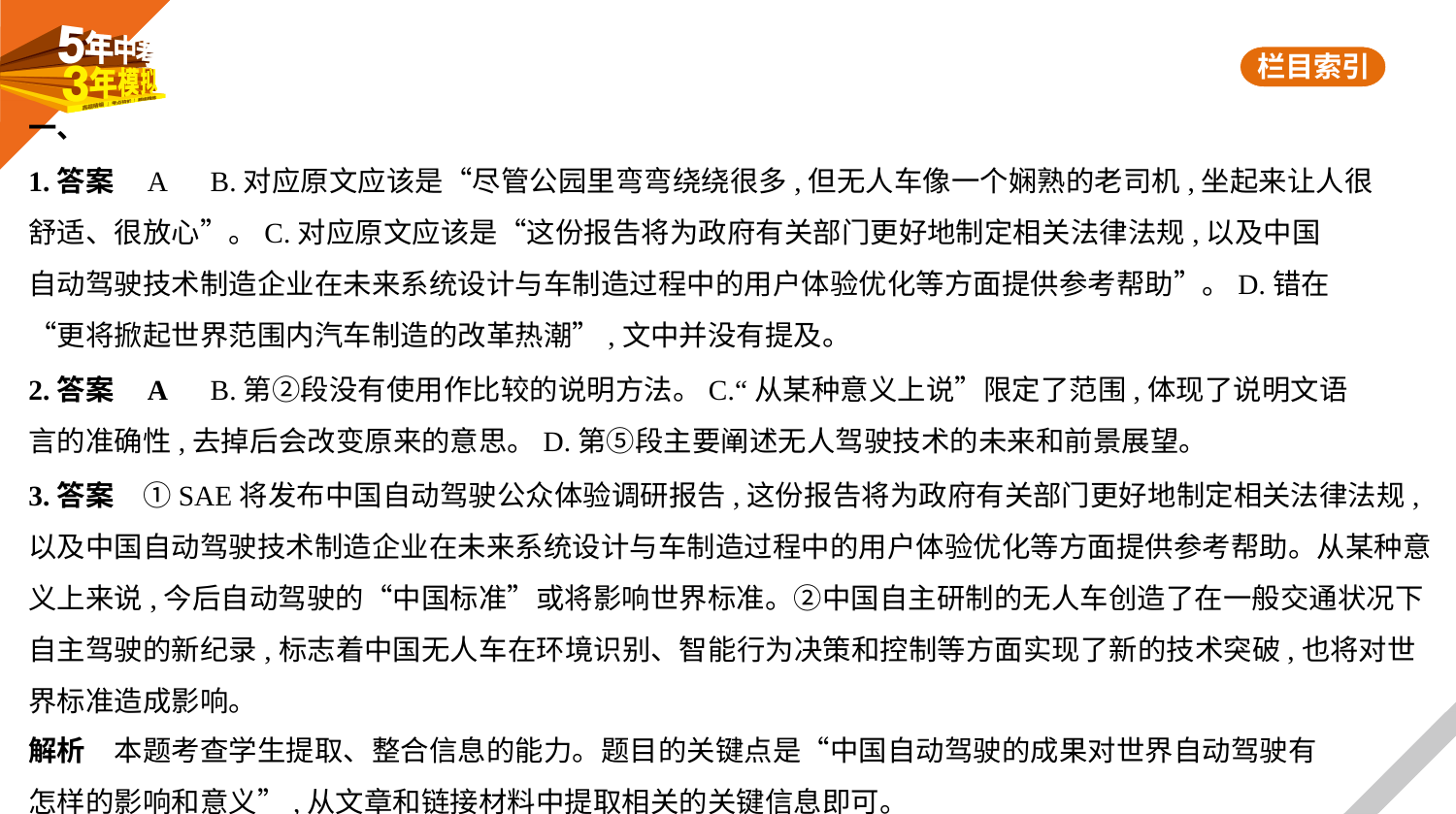

一、
1.答案    A　B.对应原文应该是“尽管公园里弯弯绕绕很多,但无人车像一个娴熟的老司机,坐起来让人很
舒适、很放心”。C.对应原文应该是“这份报告将为政府有关部门更好地制定相关法律法规,以及中国
自动驾驶技术制造企业在未来系统设计与车制造过程中的用户体验优化等方面提供参考帮助”。D.错在
“更将掀起世界范围内汽车制造的改革热潮”,文中并没有提及。
2.答案    A　B.第②段没有使用作比较的说明方法。C.“从某种意义上说”限定了范围,体现了说明文语
言的准确性,去掉后会改变原来的意思。D.第⑤段主要阐述无人驾驶技术的未来和前景展望。
3.答案　①SAE将发布中国自动驾驶公众体验调研报告,这份报告将为政府有关部门更好地制定相关法律法规,以及中国自动驾驶技术制造企业在未来系统设计与车制造过程中的用户体验优化等方面提供参考帮助。从某种意义上来说,今后自动驾驶的“中国标准”或将影响世界标准。②中国自主研制的无人车创造了在一般交通状况下自主驾驶的新纪录,标志着中国无人车在环境识别、智能行为决策和控制等方面实现了新的技术突破,也将对世界标准造成影响。

解析　本题考查学生提取、整合信息的能力。题目的关键点是“中国自动驾驶的成果对世界自动驾驶有
怎样的影响和意义”,从文章和链接材料中提取相关的关键信息即可。